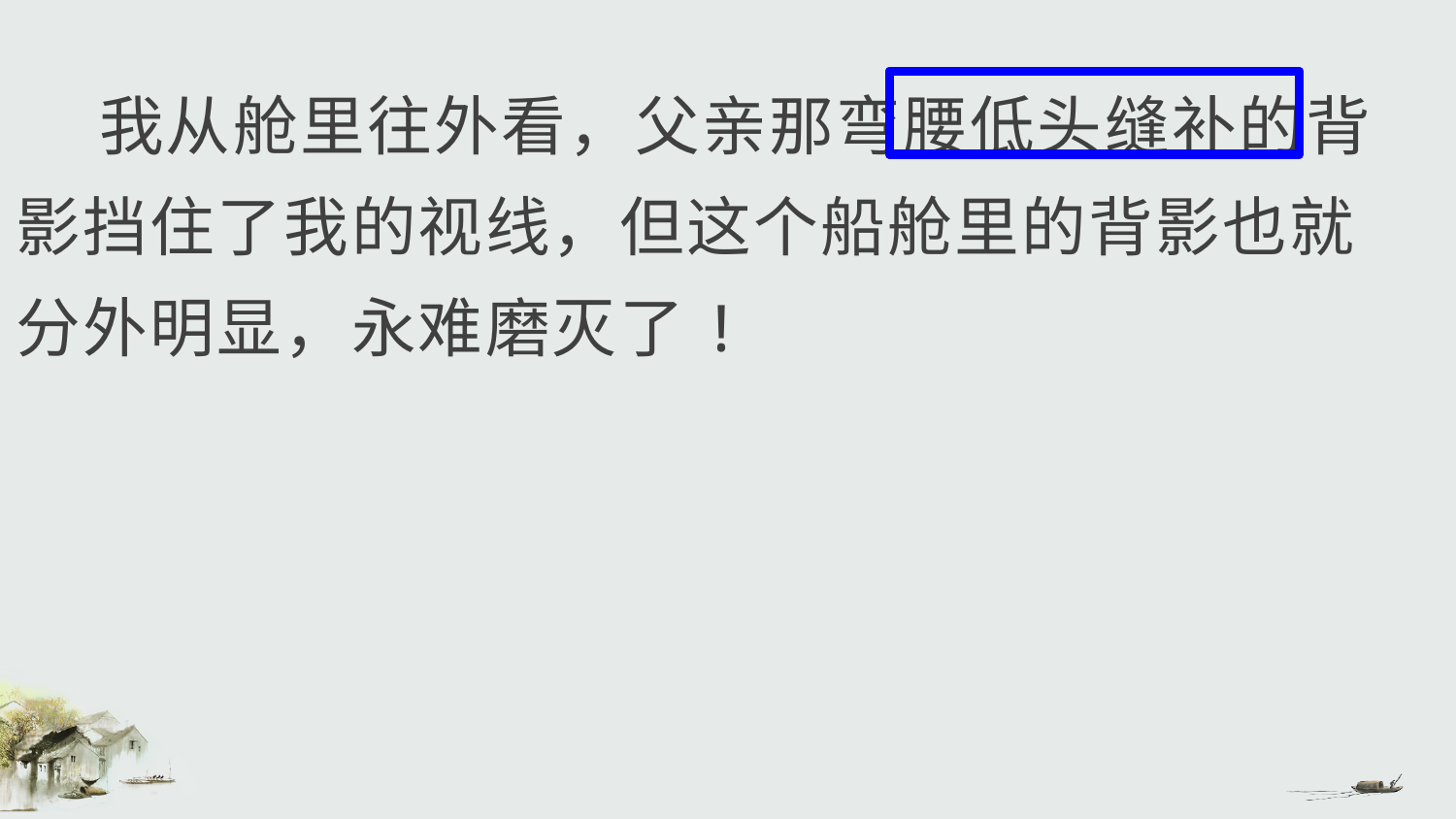

我从舱里往外看，父亲那弯腰低头缝补的背影挡住了我的视线，但这个船舱里的背影也就分外明显，永难磨灭了!